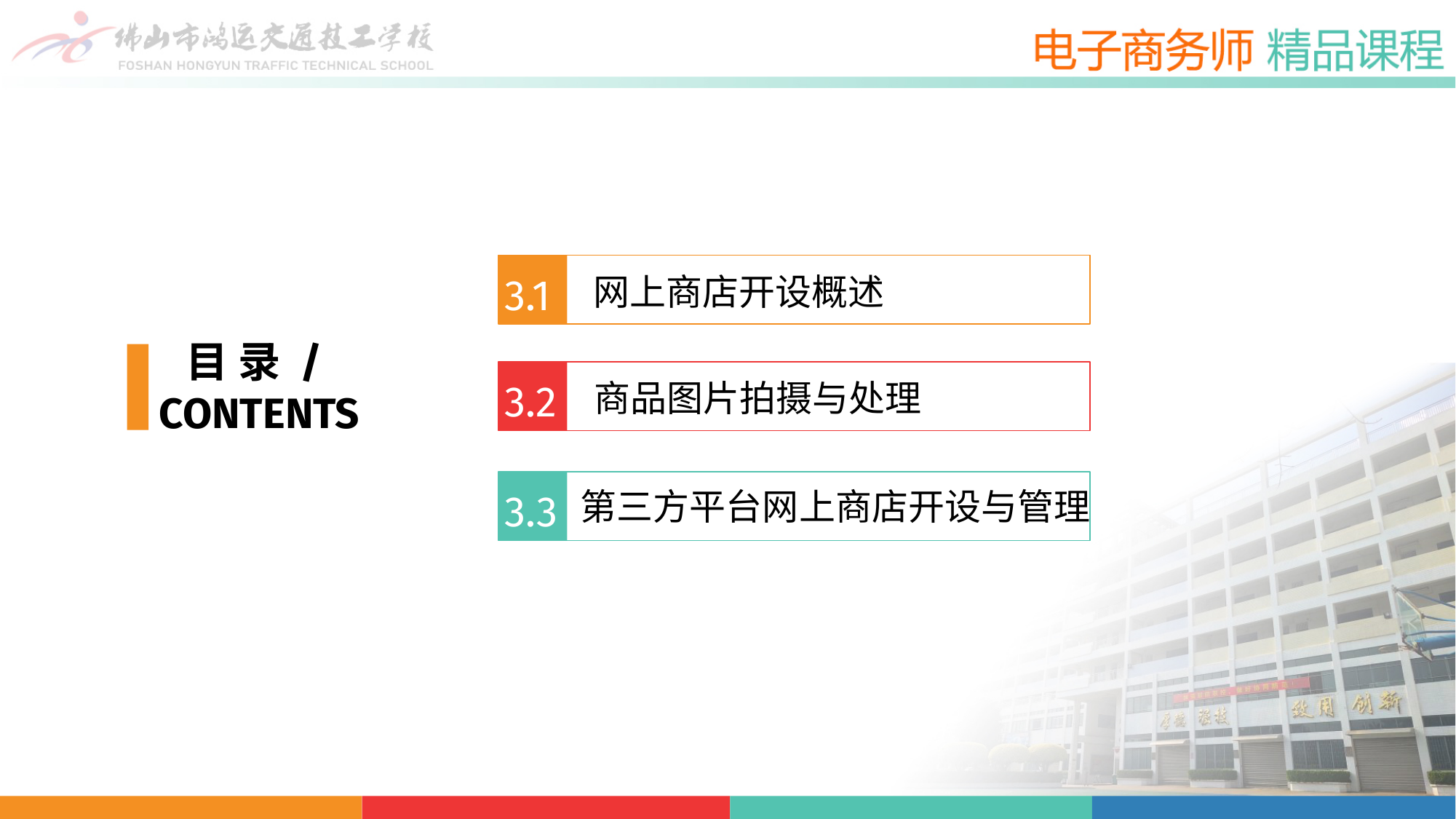

网上商店开设概述
3.1
目 录 /
CONTENTS

商品图片拍摄与处理
3.2

第三方平台网上商店开设与管理
3.3